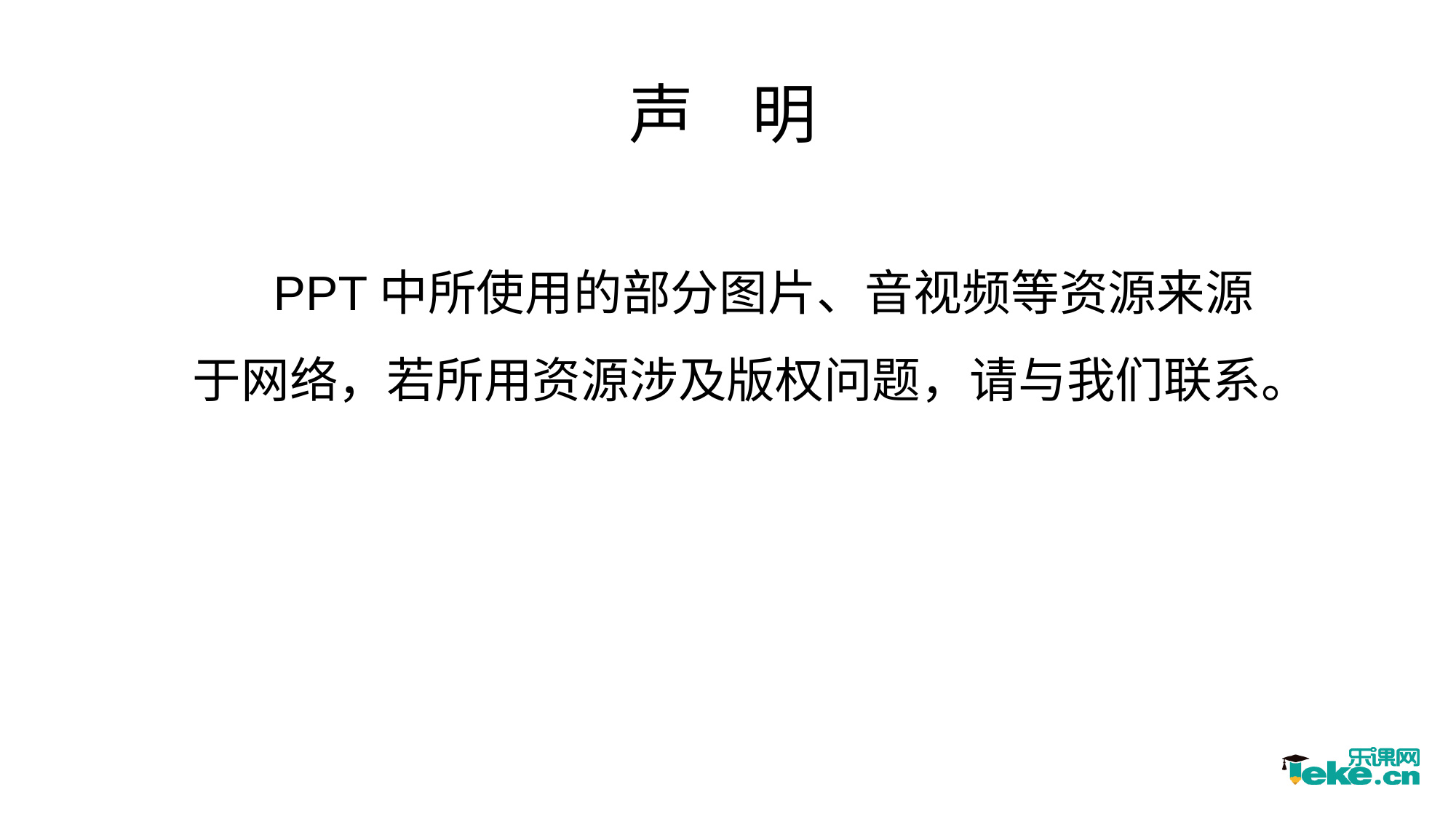

声    明
      PPT中所使用的部分图片、音视频等资源来源于网络，若所用资源涉及版权问题，请与我们联系。